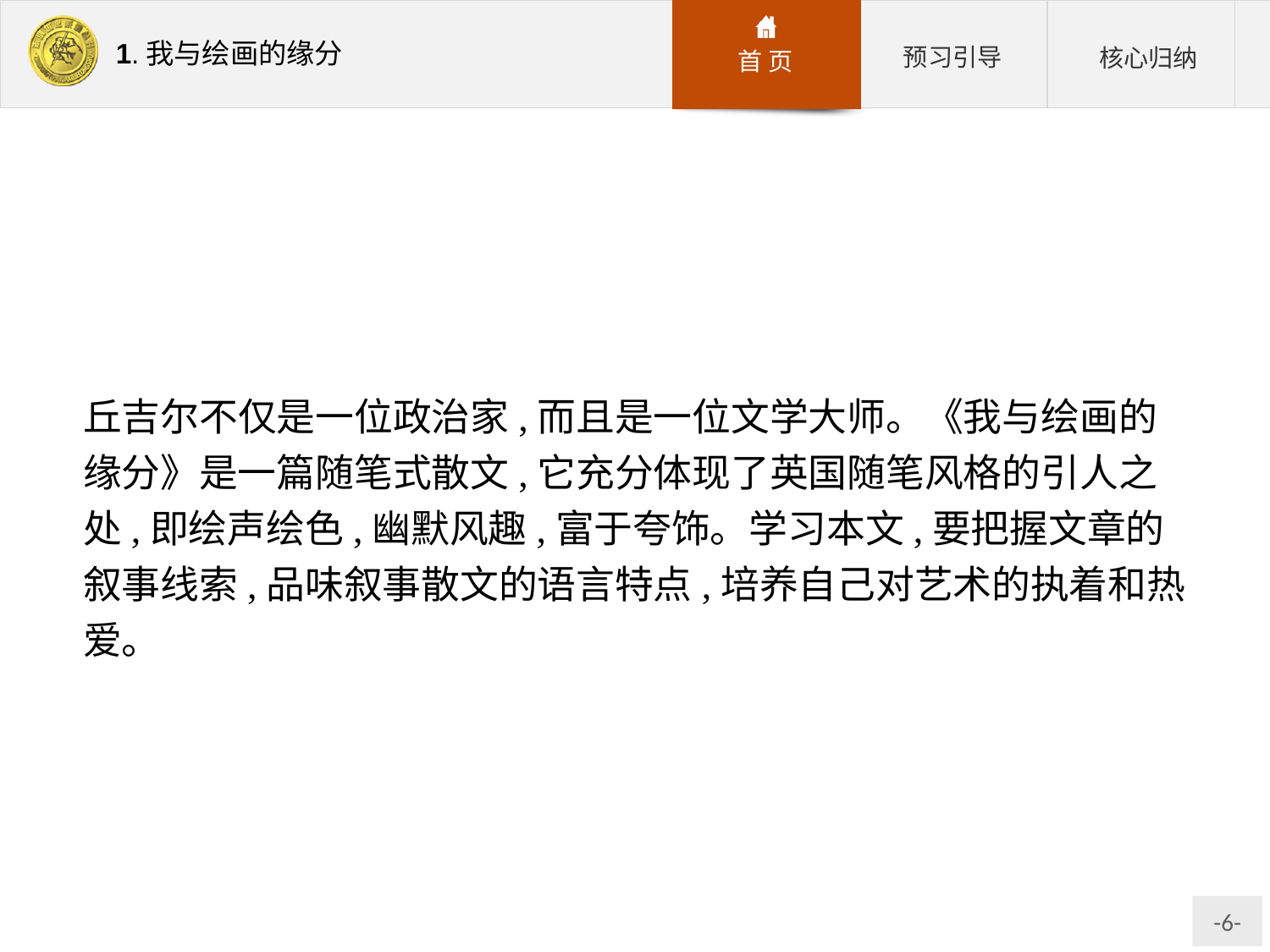

丘吉尔不仅是一位政治家,而且是一位文学大师。《我与绘画的缘分》是一篇随笔式散文,它充分体现了英国随笔风格的引人之处,即绘声绘色,幽默风趣,富于夸饰。学习本文,要把握文章的叙事线索,品味叙事散文的语言特点,培养自己对艺术的执着和热爱。